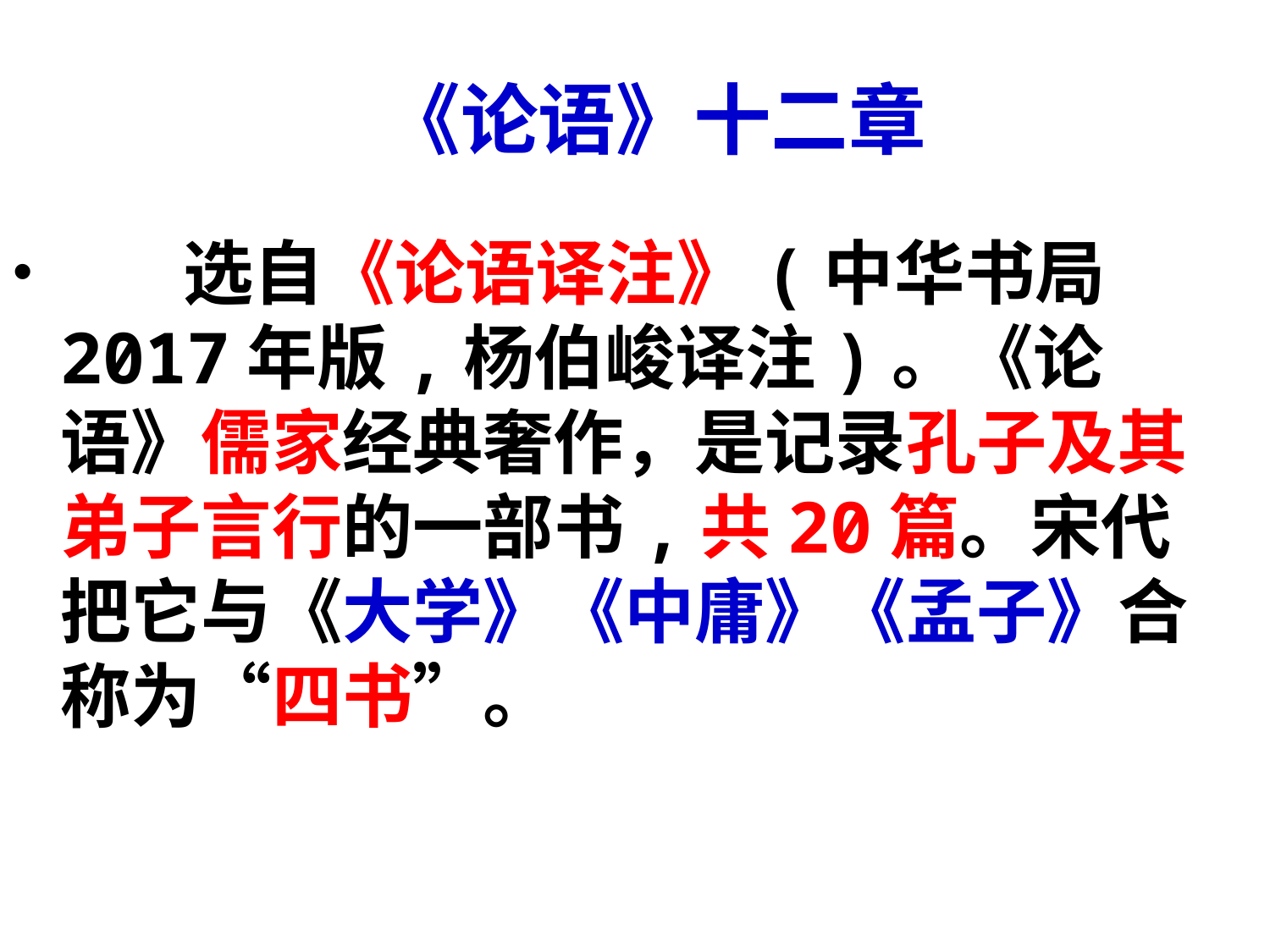

# 《论语》十二章
       选自《论语译注》(中华书局2017年版,杨伯峻译注)。《论语》儒家经典奢作，是记录孔子及其弟子言行的一部书,共20篇。宋代把它与《大学》《中庸》《孟子》合称为“四书”。